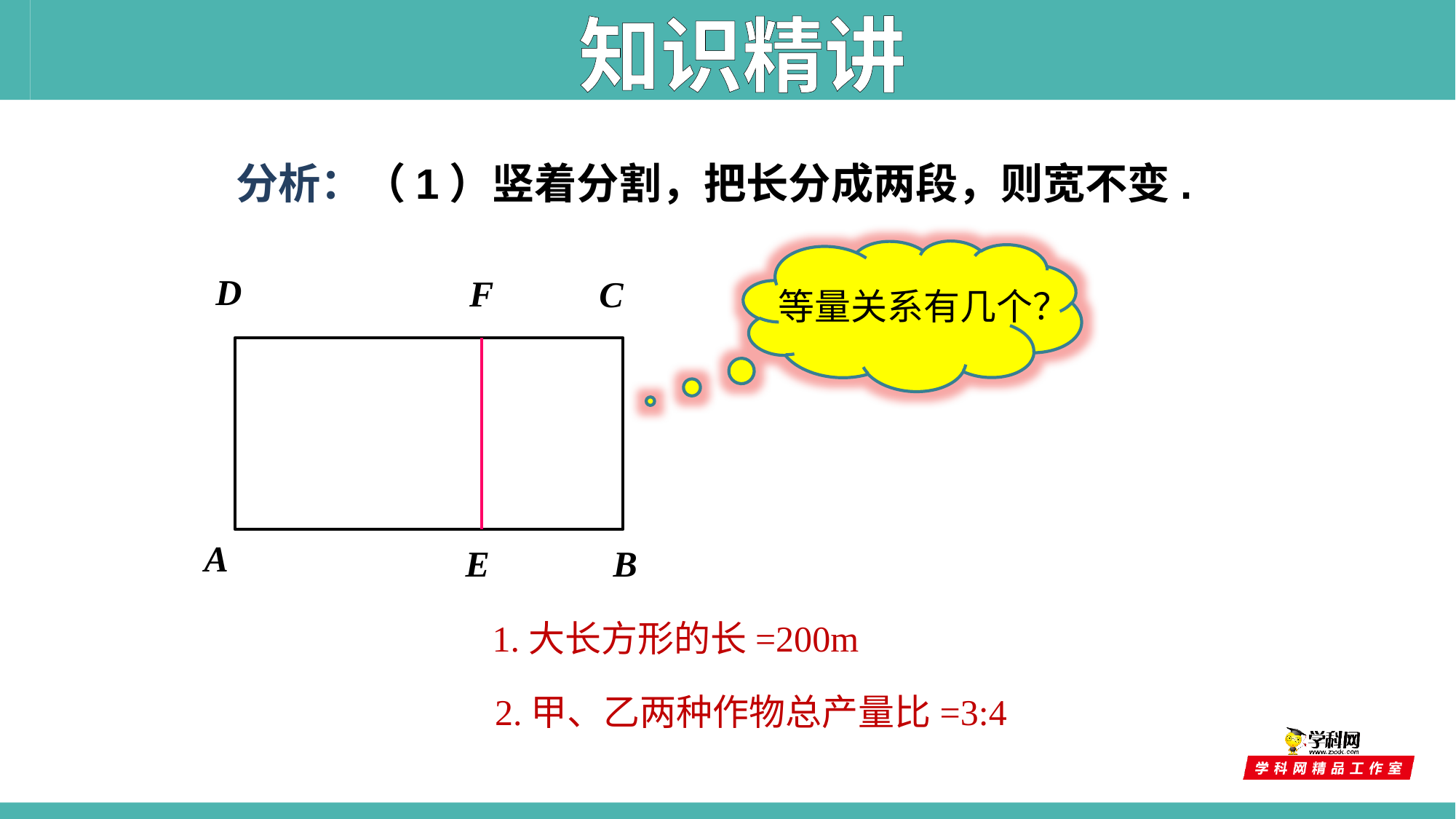

知识精讲
分析：（1）竖着分割，把长分成两段，则宽不变.

D
F
C
等量关系有几个？

A
E
B
1.大长方形的长=200m

2.甲、乙两种作物总产量比=3:4